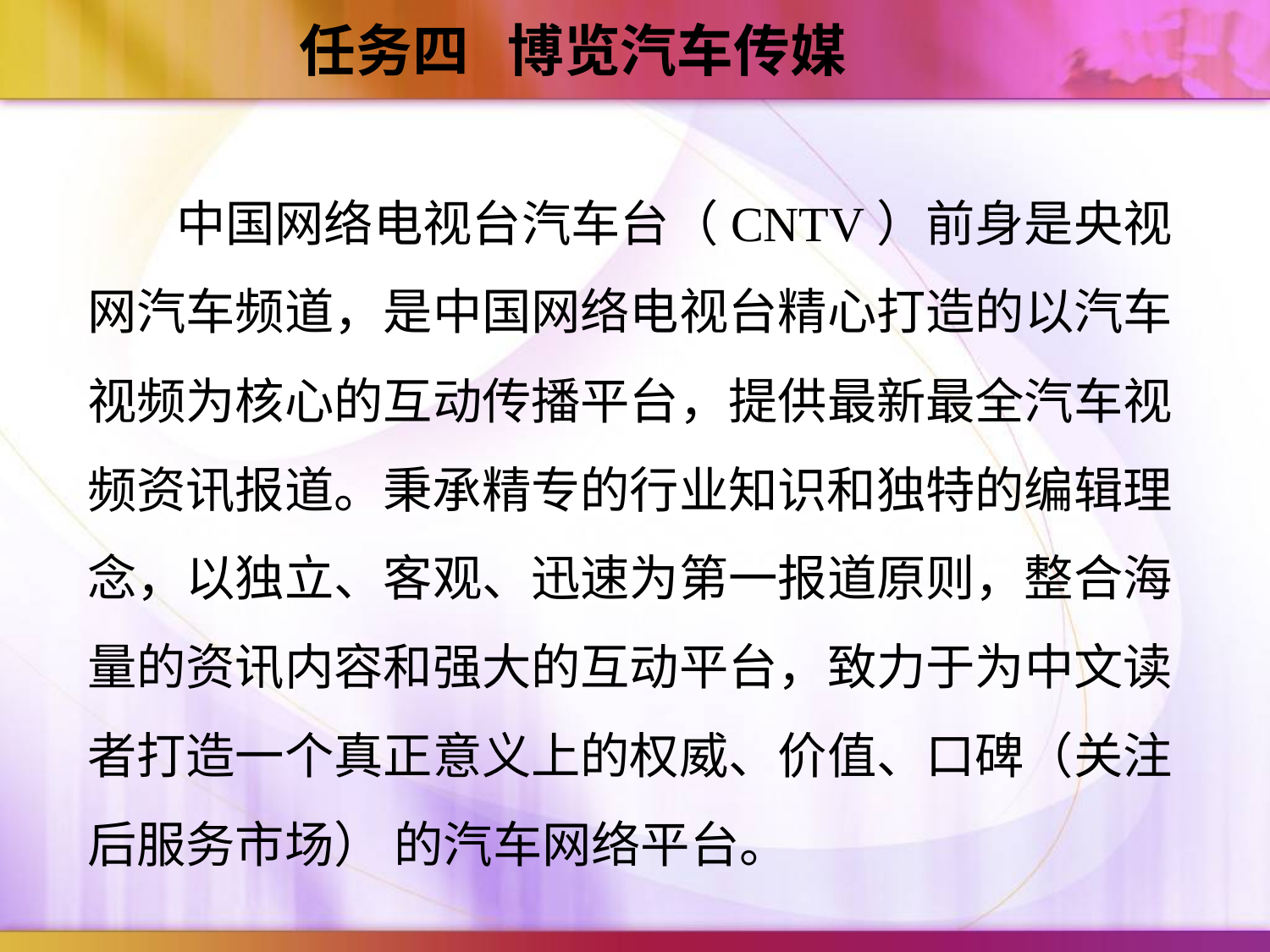

任务四   博览汽车传媒
       中国网络电视台汽车台（CNTV）前身是央视网汽车频道，是中国网络电视台精心打造的以汽车视频为核心的互动传播平台，提供最新最全汽车视频资讯报道。秉承精专的行业知识和独特的编辑理念，以独立、客观、迅速为第一报道原则，整合海量的资讯内容和强大的互动平台，致力于为中文读者打造一个真正意义上的权威、价值、口碑（关注后服务市场） 的汽车网络平台。